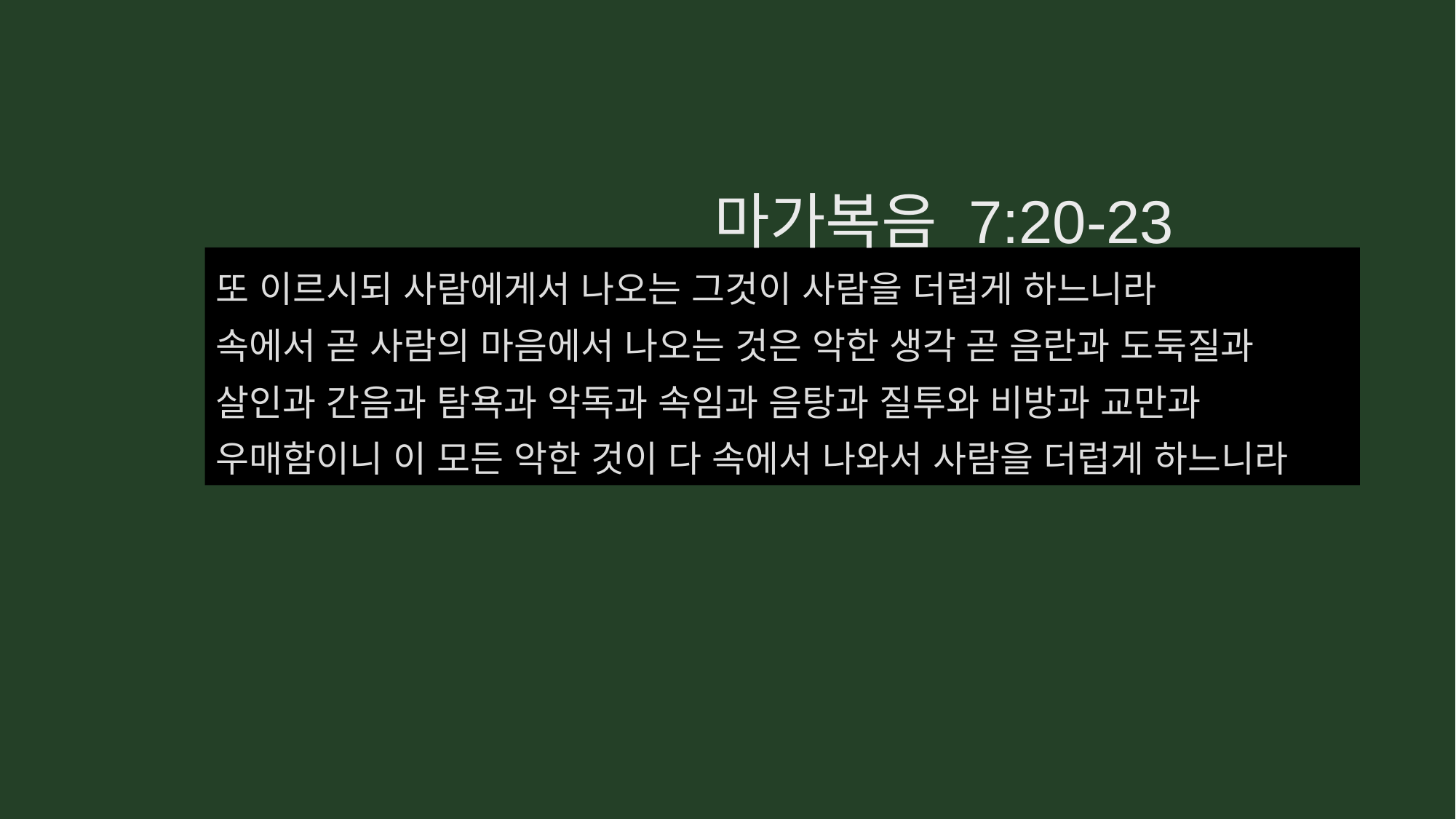

마가복음 7:20-23
또 이르시되 사람에게서 나오는 그것이 사람을 더럽게 하느니라
속에서 곧 사람의 마음에서 나오는 것은 악한 생각 곧 음란과 도둑질과 살인과 간음과 탐욕과 악독과 속임과 음탕과 질투와 비방과 교만과  우매함이니 이 모든 악한 것이 다 속에서 나와서 사람을 더럽게 하느니라